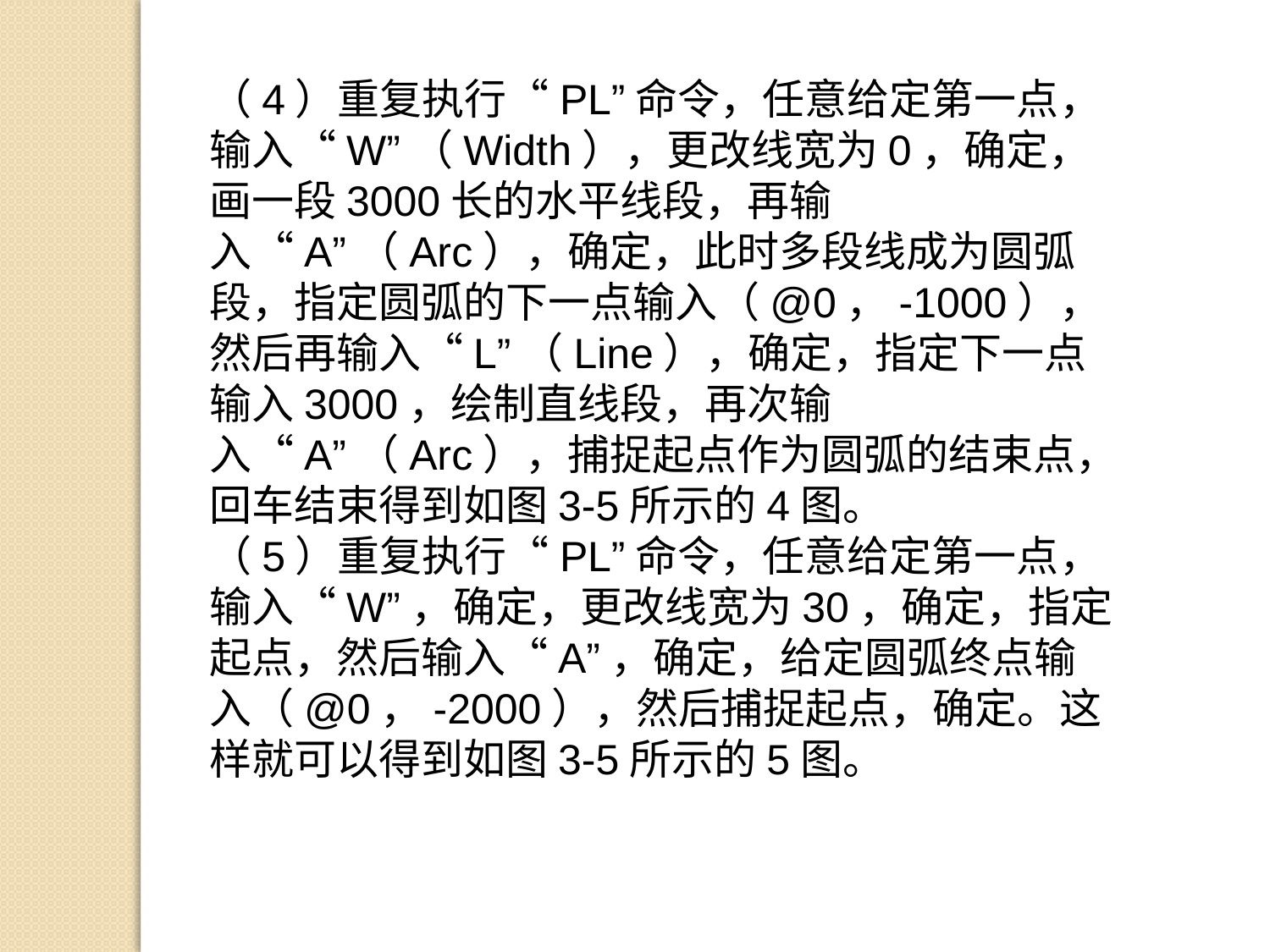

（4）重复执行“PL”命令，任意给定第一点，输入“W”（Width），更改线宽为0，确定，画一段3000长的水平线段，再输入“A”（Arc），确定，此时多段线成为圆弧段，指定圆弧的下一点输入（@0，-1000），然后再输入“L”（Line），确定，指定下一点输入3000，绘制直线段，再次输入“A”（Arc），捕捉起点作为圆弧的结束点，回车结束得到如图3-5所示的4图。
（5）重复执行“PL”命令，任意给定第一点，输入“W”，确定，更改线宽为30，确定，指定起点，然后输入“A”，确定，给定圆弧终点输入（@0，-2000），然后捕捉起点，确定。这样就可以得到如图3-5所示的5图。